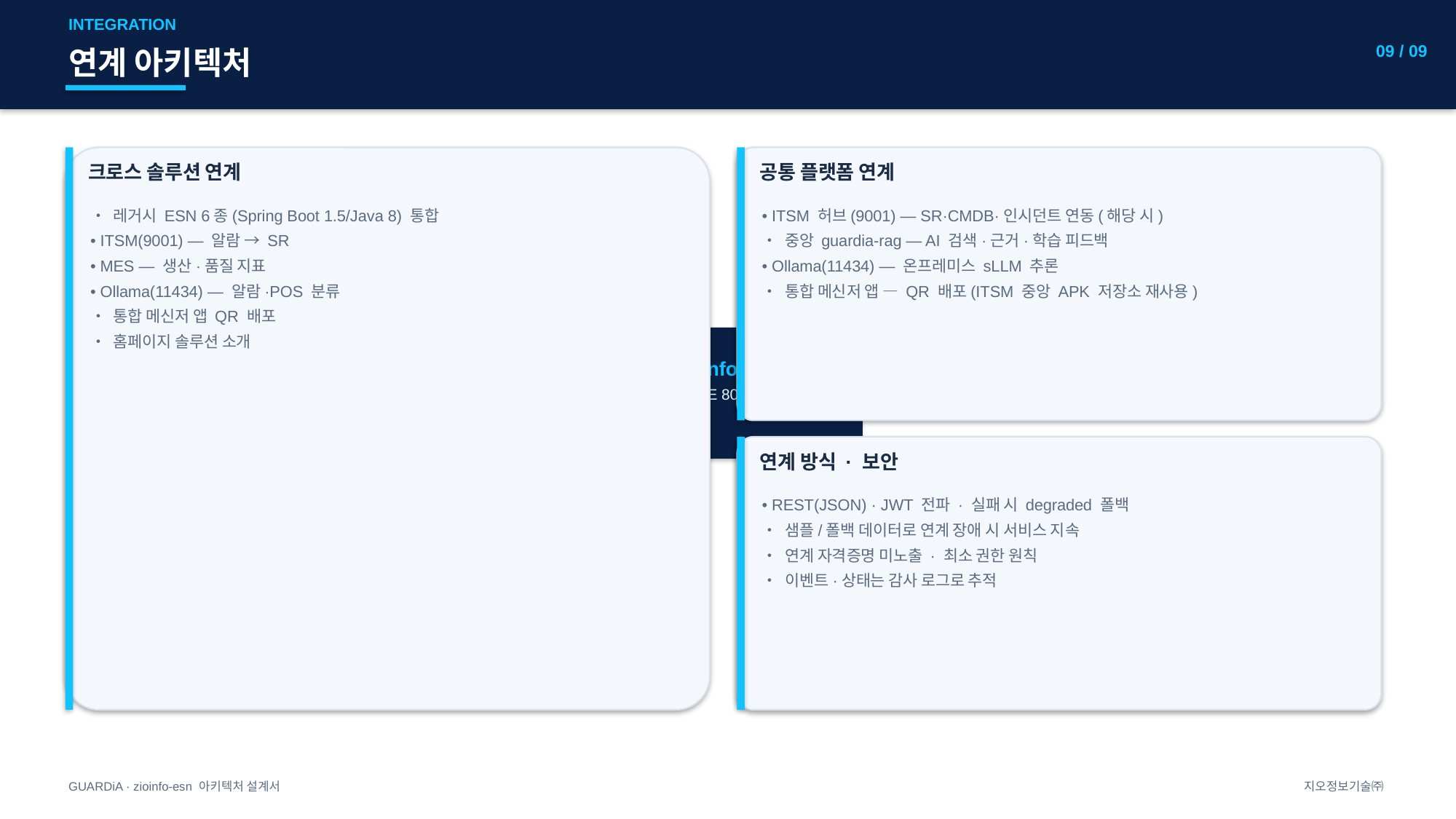

INTEGRATION
09 / 09
연계 아키텍처

크로스 솔루션 연계
공통 플랫폼 연계
• 레거시 ESN 6종(Spring Boot 1.5/Java 8) 통합
• ITSM(9001) — 알람 → SR
• MES — 생산·품질 지표
• Ollama(11434) — 알람·POS 분류
• 통합 메신저 앱 QR 배포
• 홈페이지 솔루션 소개
• ITSM 허브(9001) — SR·CMDB·인시던트 연동(해당 시)
• 중앙 guardia-rag — AI 검색·근거·학습 피드백
• Ollama(11434) — 온프레미스 sLLM 추론
• 통합 메신저 앱 — QR 배포(ITSM 중앙 APK 저장소 재사용)

zioinfo-esn
BE 8015

연계 방식 · 보안
• REST(JSON) · JWT 전파 · 실패 시 degraded 폴백
• 샘플/폴백 데이터로 연계 장애 시 서비스 지속
• 연계 자격증명 미노출 · 최소 권한 원칙
• 이벤트·상태는 감사 로그로 추적
GUARDiA · zioinfo-esn 아키텍처 설계서
지오정보기술㈜